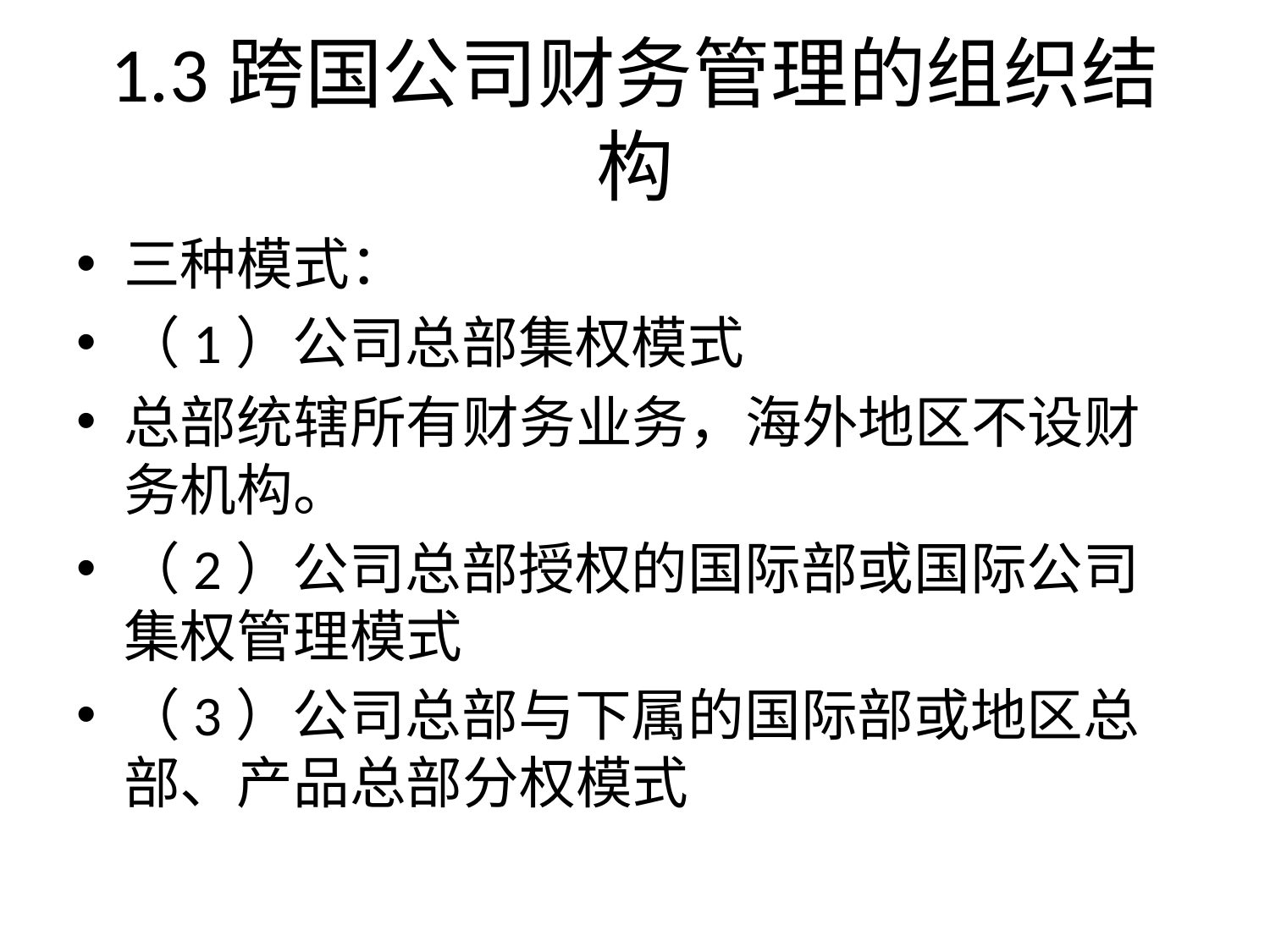

# 1.3跨国公司财务管理的组织结构
三种模式：
（1）公司总部集权模式
总部统辖所有财务业务，海外地区不设财务机构。
（2）公司总部授权的国际部或国际公司集权管理模式
（3）公司总部与下属的国际部或地区总部、产品总部分权模式